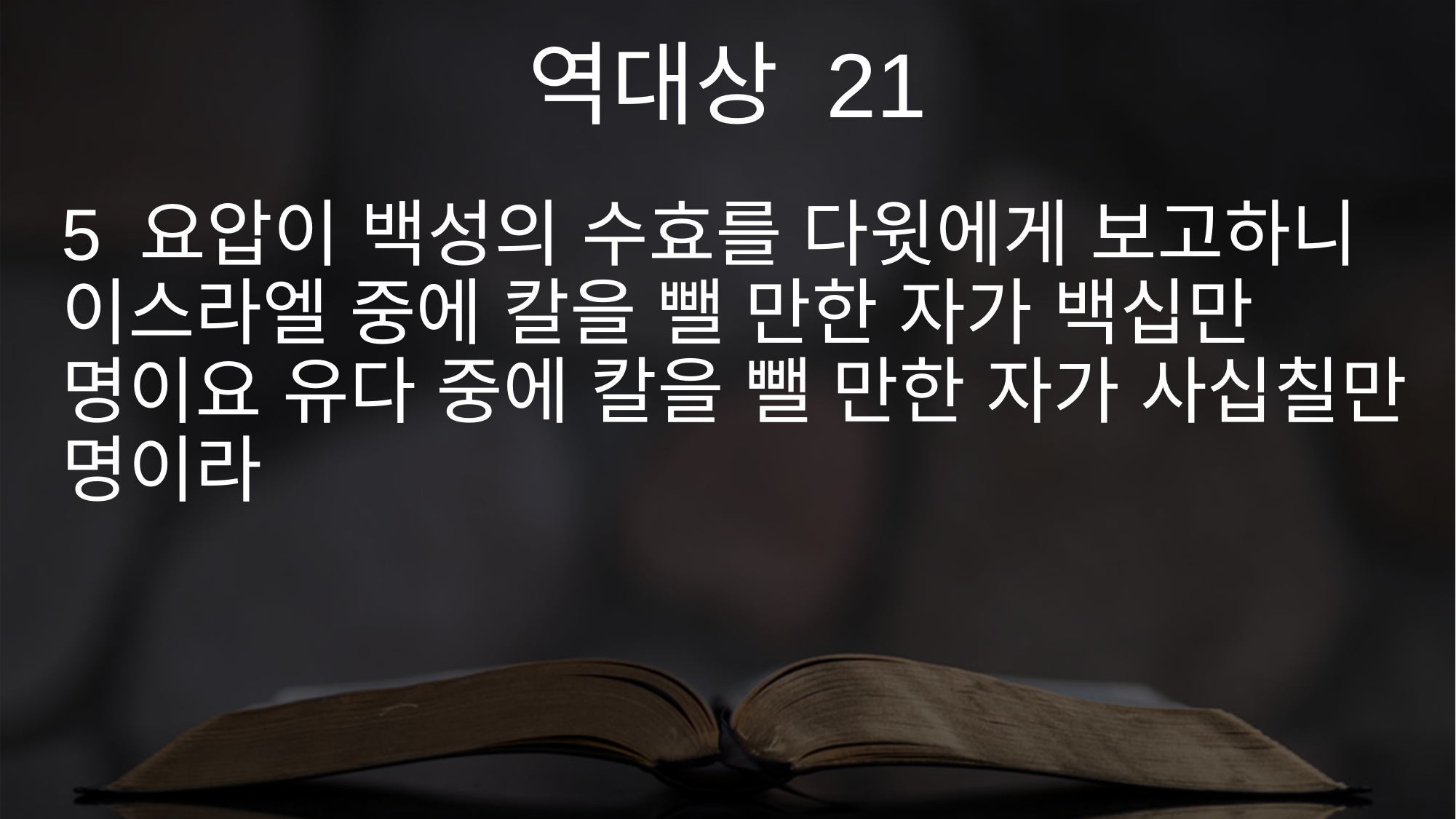

역대상 21
5 요압이 백성의 수효를 다윗에게 보고하니 이스라엘 중에 칼을 뺄 만한 자가 백십만 명이요 유다 중에 칼을 뺄 만한 자가 사십칠만 명이라